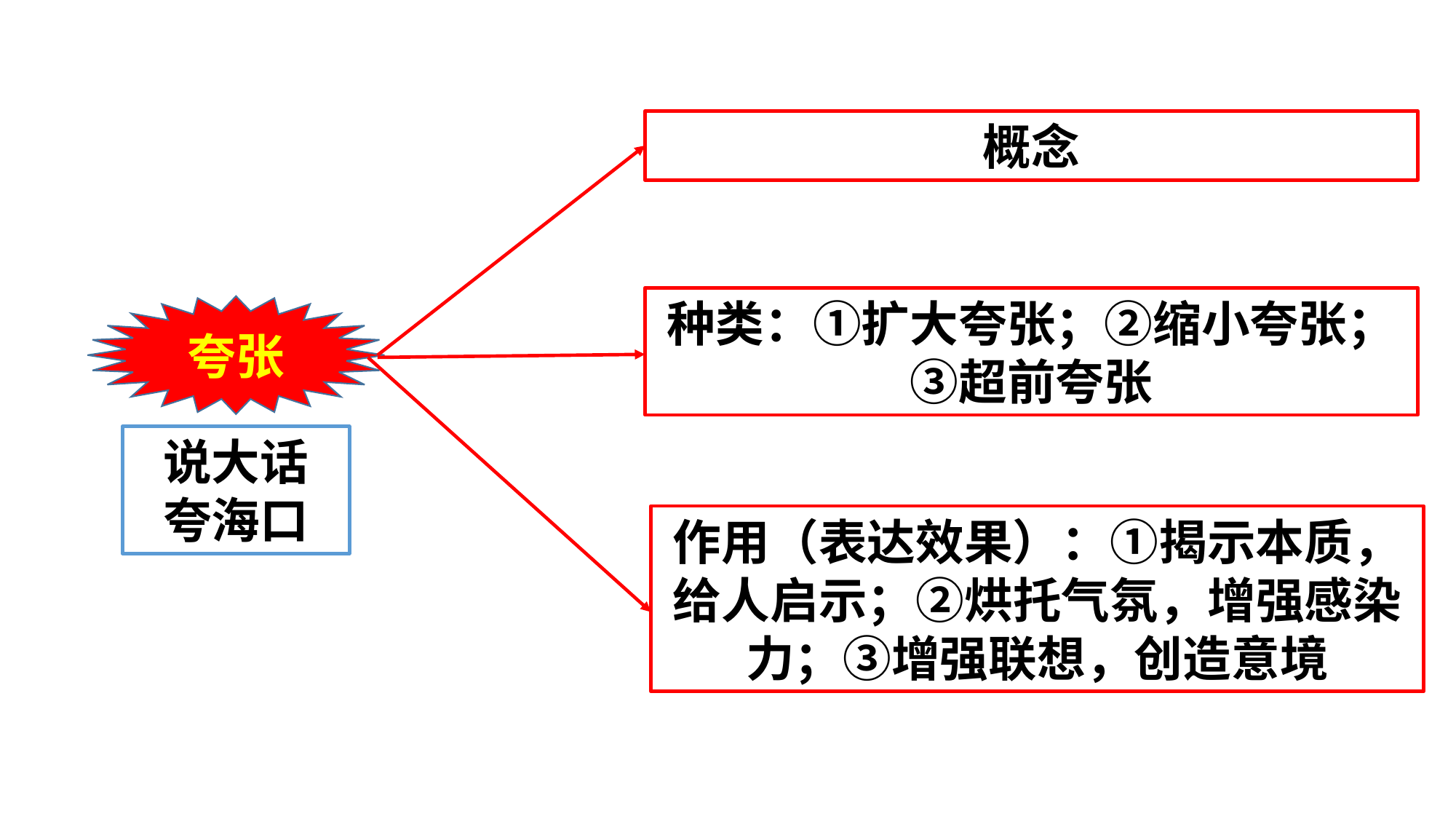

概念
种类：①扩大夸张；②缩小夸张；③超前夸张
夸张
说大话
夸海口
作用（表达效果）：①揭示本质，给人启示；②烘托气氛，增强感染力；③增强联想，创造意境